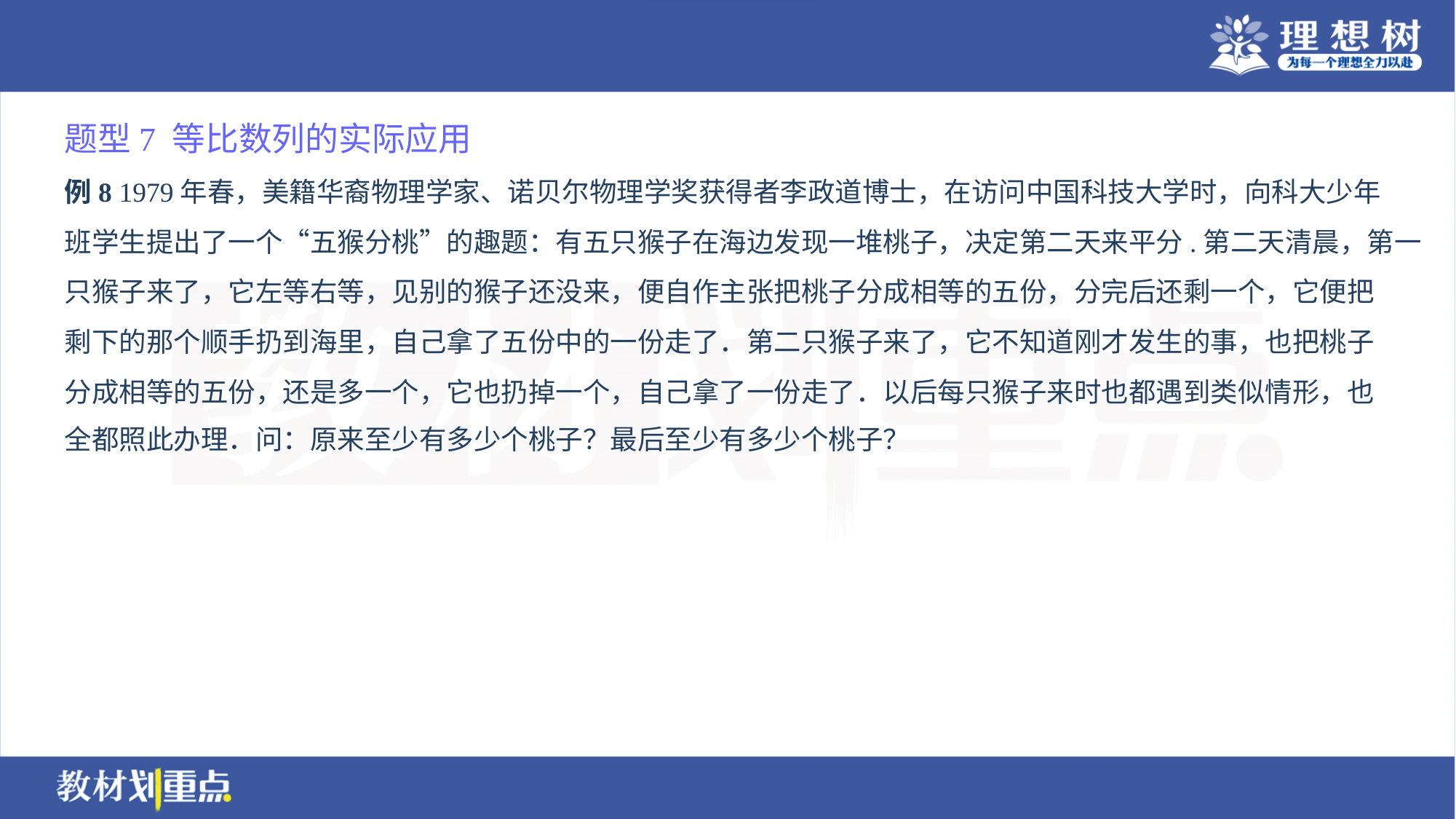

题型7 等比数列的实际应用
例8 1979年春，美籍华裔物理学家、诺贝尔物理学奖获得者李政道博士，在访问中国科技大学时，向科大少年
班学生提出了一个“五猴分桃”的趣题：有五只猴子在海边发现一堆桃子，决定第二天来平分.第二天清晨，第一
只猴子来了，它左等右等，见别的猴子还没来，便自作主张把桃子分成相等的五份，分完后还剩一个，它便把
剩下的那个顺手扔到海里，自己拿了五份中的一份走了．第二只猴子来了，它不知道刚才发生的事，也把桃子
分成相等的五份，还是多一个，它也扔掉一个，自己拿了一份走了．以后每只猴子来时也都遇到类似情形，也
全都照此办理．问：原来至少有多少个桃子？最后至少有多少个桃子？